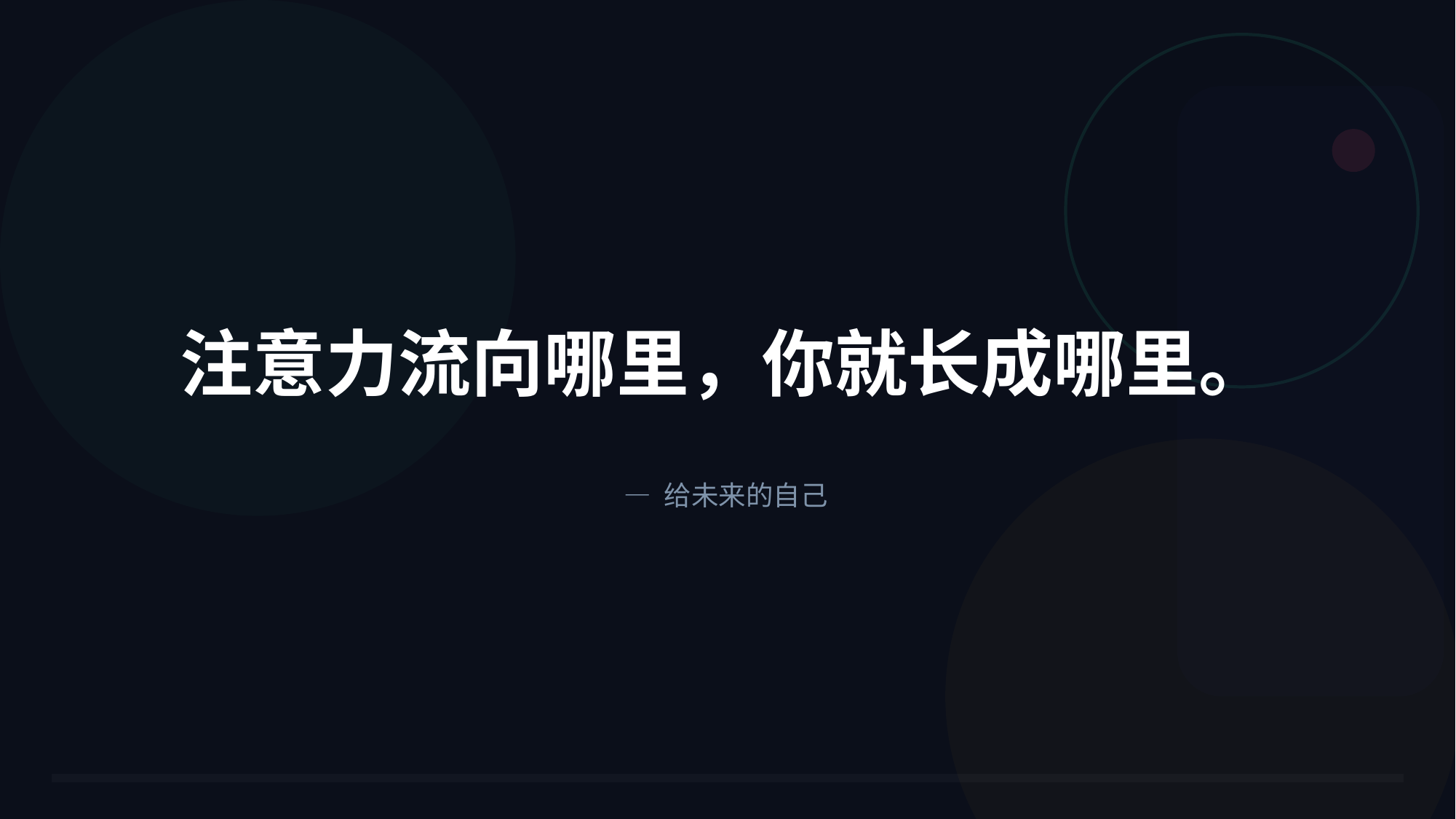

三件事，立刻把注意力收回来
一天 4 步流程：把预算花在对的地方
三个指标，让注意力“看得见”

7 天挑战：让注意力回到你手上

建议目标值（从你当前水平的 80% 开始）

只要记录 3 天，你就能看到趋势

1
2
3
4
① 识别触发器
② 设定预算
③ 保护深度区
1 记录：每天 1 次，记下无意识打开次数

注意力预算
≥90 分钟
注意力流向哪里，你就长成哪里。
你不是没时间，你是被碎片买走了
≤20 次/天
启动（2 分钟）
深潜（×2）
缓冲（5 分钟）
复盘（1 分钟）
把“无聊/压力/等待/社交”写成清单；每次打开前问：我现在要解决什么？
给娱乐/社交一个固定额度（示例：30 分钟）；用完就停，把想刷的内容写到明天清单。
每天至少留 1 个 90 分钟无打扰区块；手机离身，通知改成预约（集中 2 次处理）。
深度工作总时长
写下今天 1 件最重要的事；设定预算：30 分钟。
计时 25–45 分钟；手机离身；想刷→写到稍后清单。
统一处理消息：删/回/记录三选一，避免无底洞。
写 1 行：预算花在哪？明天只调整一处。
2 预算：每天 1 个额度（示例：30 分钟）
把手机时间变成创造时间

无意识打开手机
— 给未来的自己

每一次下意识打开，都在付一笔“重启成本”
7 天可执行练习 · 无需任何 App
3 深度区：每天 1 个 90 分钟手机离身区块
≤8 次
任务切换次数
现在就做：写下你今天的第一笔预算